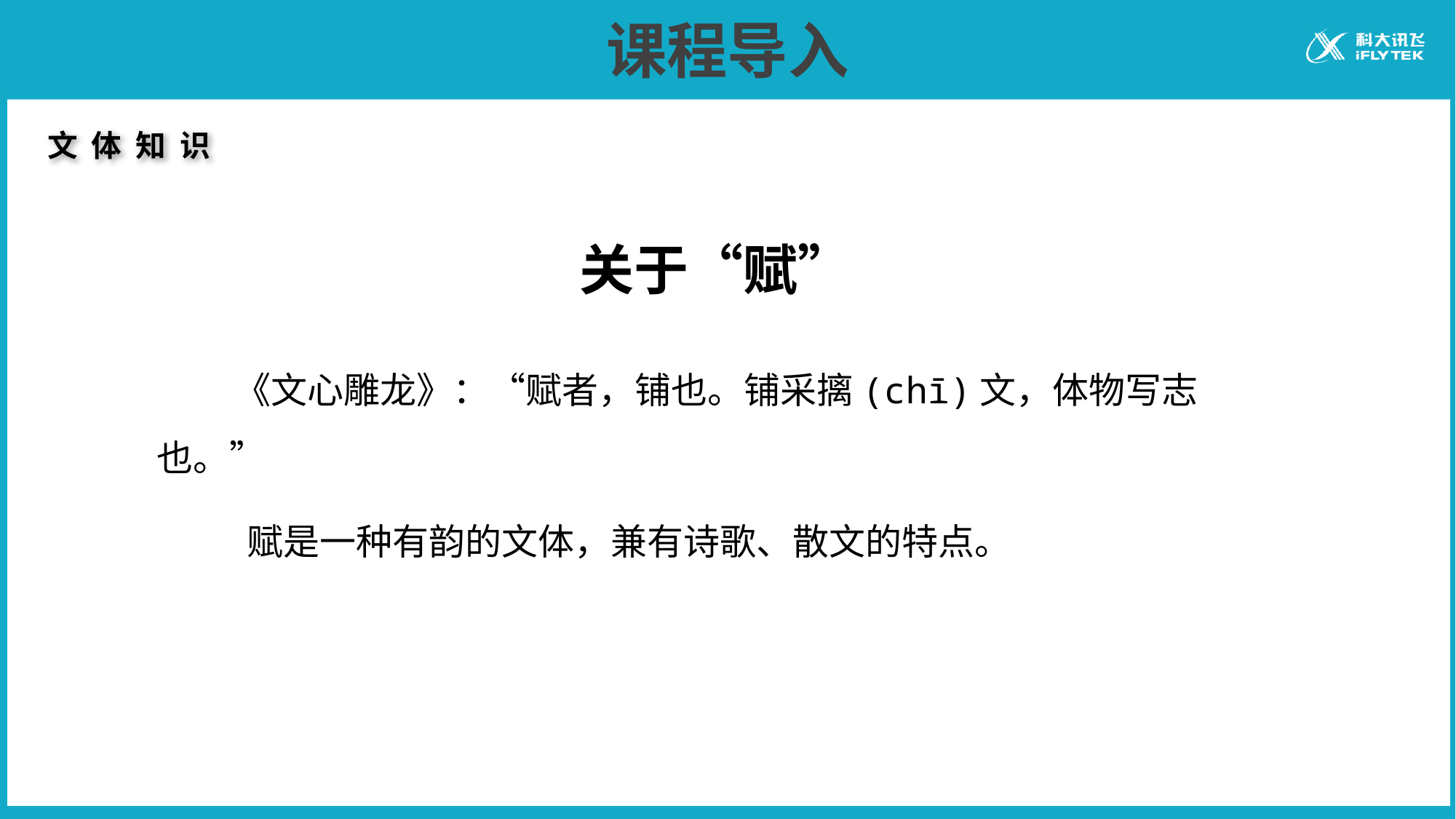

# 课程导入
文  体  知  识
关于“赋”
      《文心雕龙》：“赋者，铺也。铺采摛(chī)文，体物写志也。”
          赋是一种有韵的文体，兼有诗歌、散文的特点。